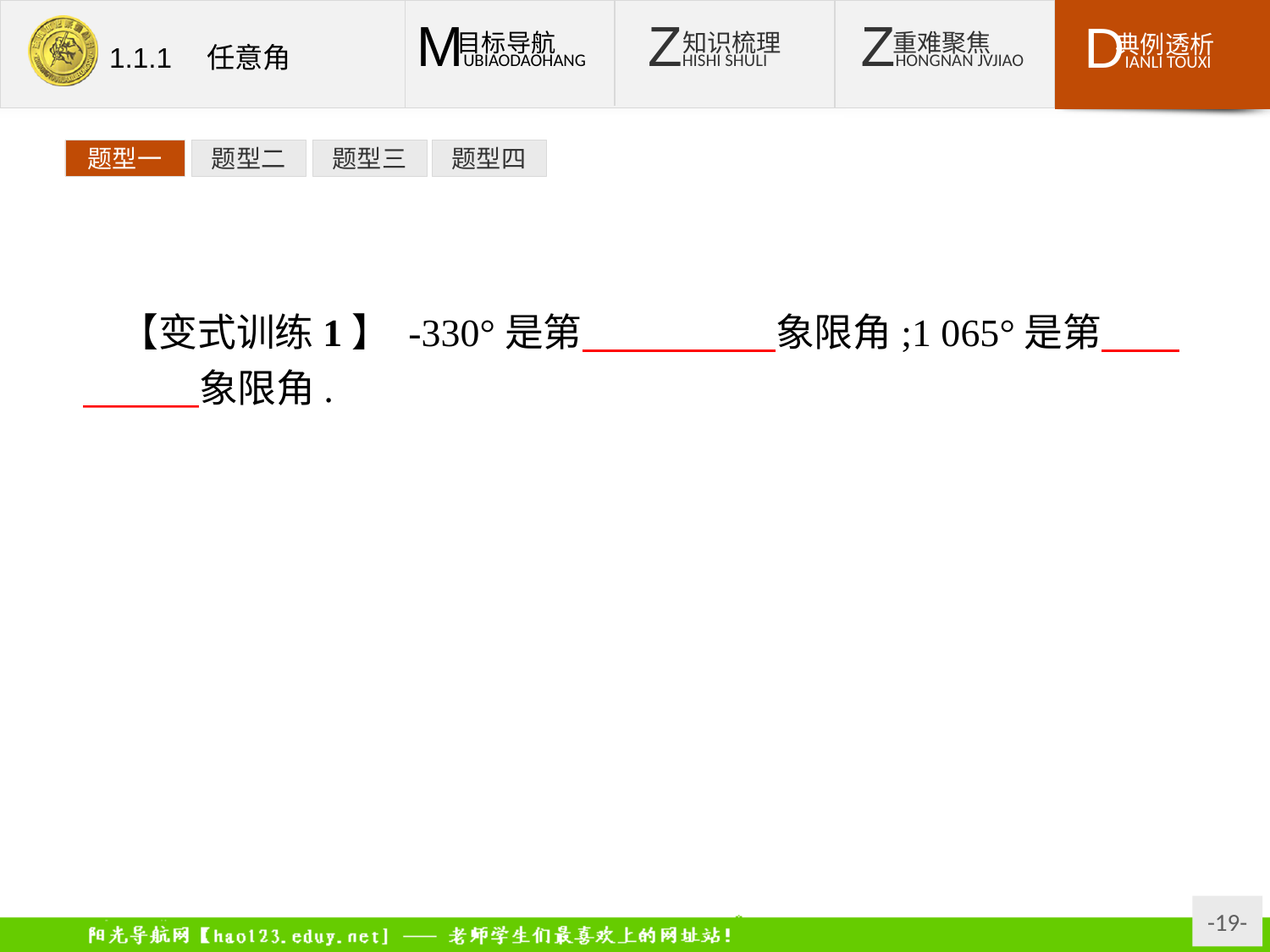

题型一
题型二
题型三
题型四
【变式训练1】 -330°是第　　　　　象限角;1 065°是第　　　　　象限角.
解析:∵-330°=-360°+30°,30°是第一象限角,
∴-330°是第一象限角.
∵1 065°=2×360°+345°,345°是第四象限角,
∴1 065°是第四象限角.
答案:一　四